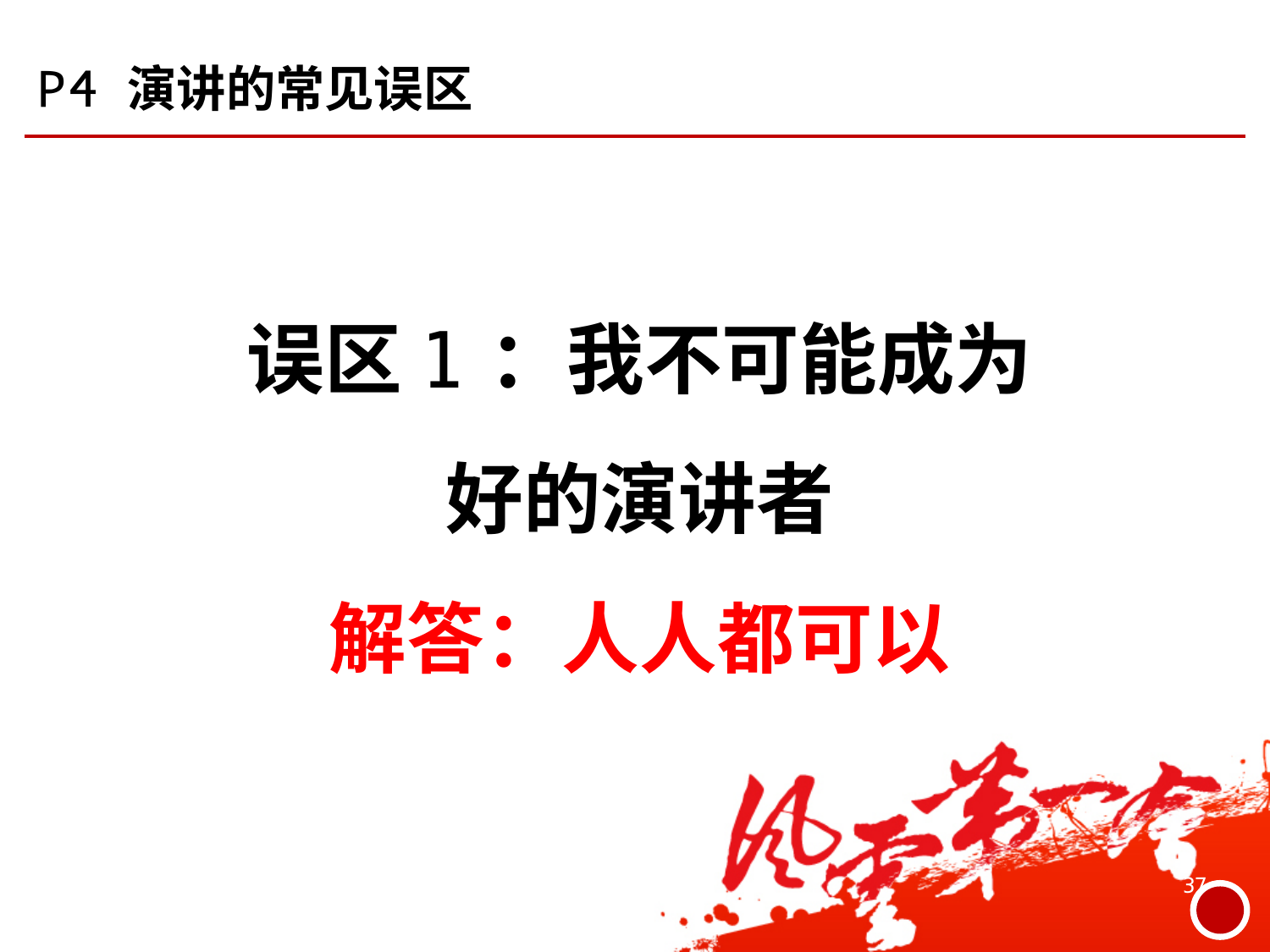

# P4 演讲的常见误区
误区1：我不可能成为
好的演讲者
解答：人人都可以
37